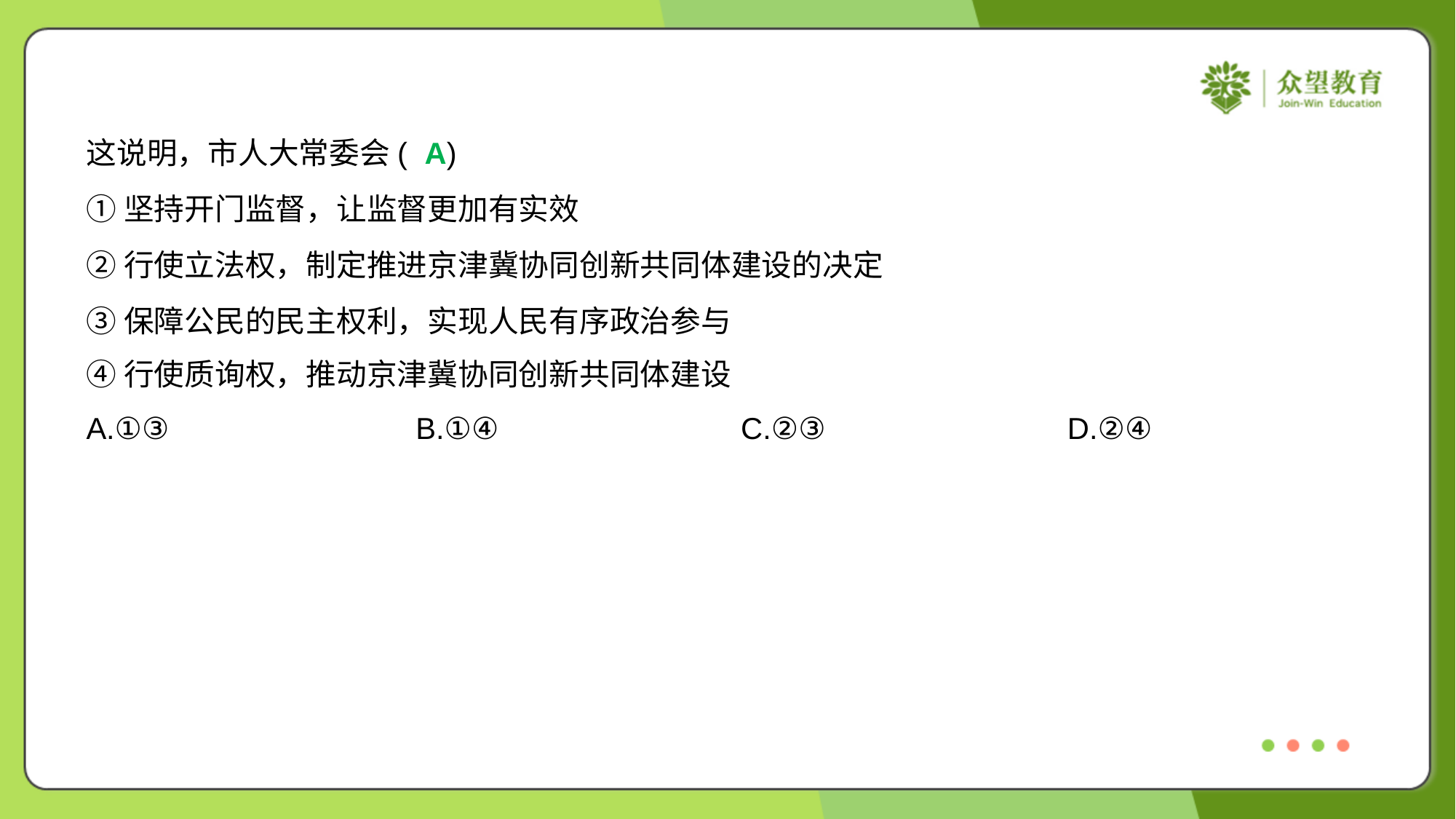

这说明，市人大常委会(     )
A
①坚持开门监督，让监督更加有实效
②行使立法权，制定推进京津冀协同创新共同体建设的决定
③保障公民的民主权利，实现人民有序政治参与
④行使质询权，推动京津冀协同创新共同体建设
A.①③	B.①④	C.②③	D.②④